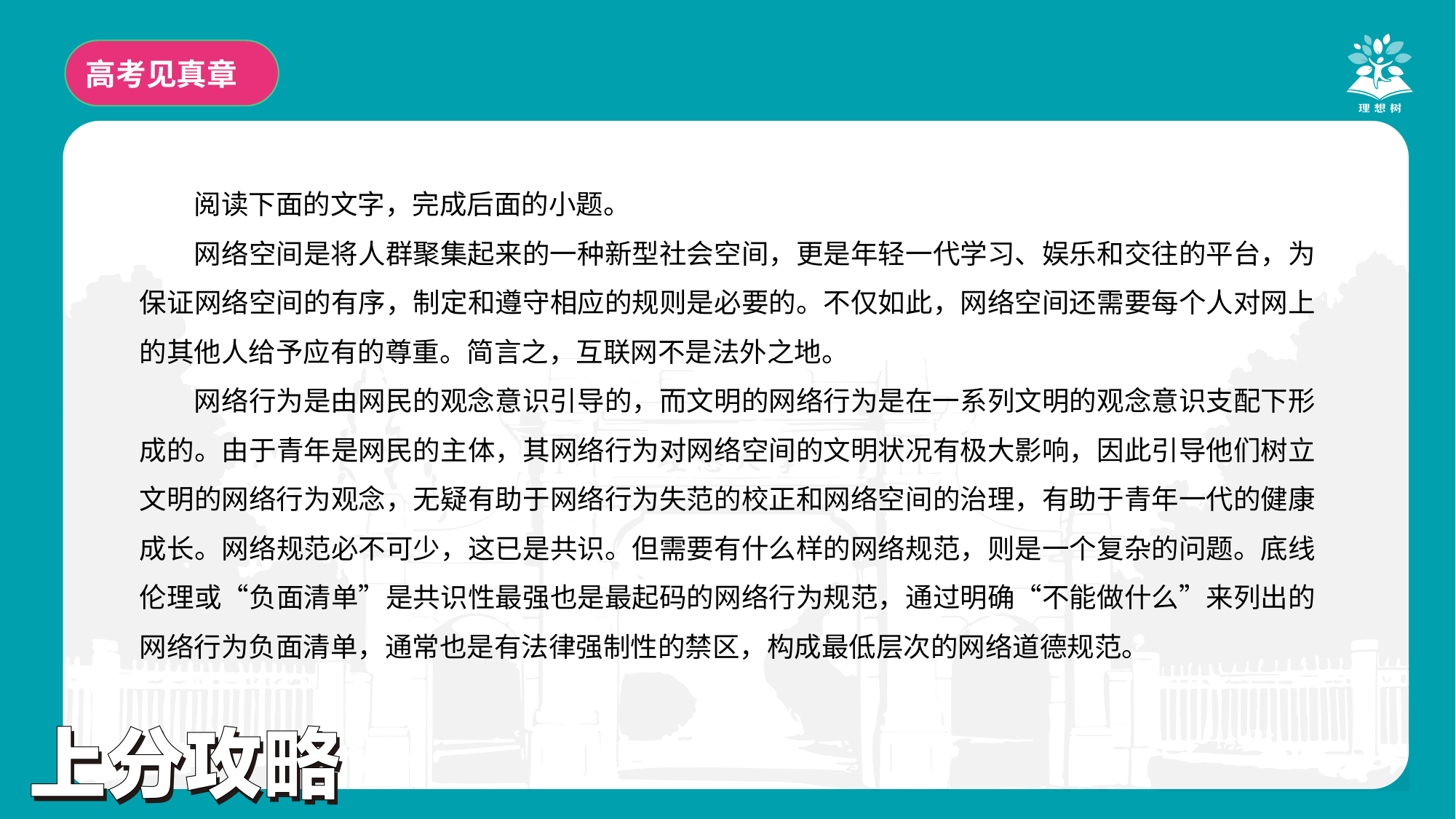

高考见真章
阅读下面的文字，完成后面的小题。
网络空间是将人群聚集起来的一种新型社会空间，更是年轻一代学习、娱乐和交往的平台，为保证网络空间的有序，制定和遵守相应的规则是必要的。不仅如此，网络空间还需要每个人对网上的其他人给予应有的尊重。简言之，互联网不是法外之地。
网络行为是由网民的观念意识引导的，而文明的网络行为是在一系列文明的观念意识支配下形成的。由于青年是网民的主体，其网络行为对网络空间的文明状况有极大影响，因此引导他们树立文明的网络行为观念，无疑有助于网络行为失范的校正和网络空间的治理，有助于青年一代的健康成长。网络规范必不可少，这已是共识。但需要有什么样的网络规范，则是一个复杂的问题。底线伦理或“负面清单”是共识性最强也是最起码的网络行为规范，通过明确“不能做什么”来列出的网络行为负面清单，通常也是有法律强制性的禁区，构成最低层次的网络道德规范。